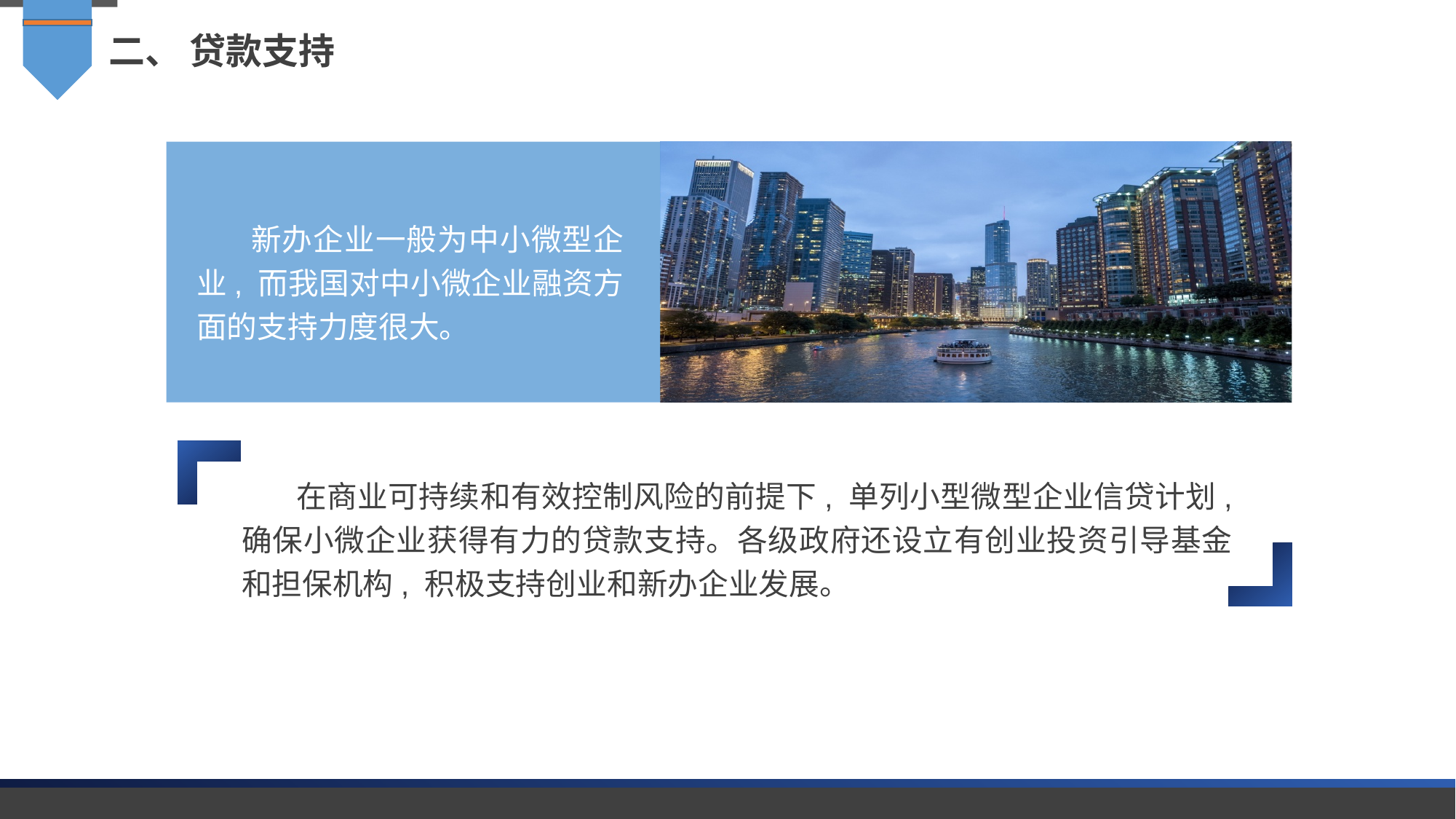

二、 贷款支持

新办企业一般为中小微型企业, 而我国对中小微企业融资方面的支持力度很大。

在商业可持续和有效控制风险的前提下, 单列小型微型企业信贷计划, 确保小微企业获得有力的贷款支持。各级政府还设立有创业投资引导基金和担保机构, 积极支持创业和新办企业发展。